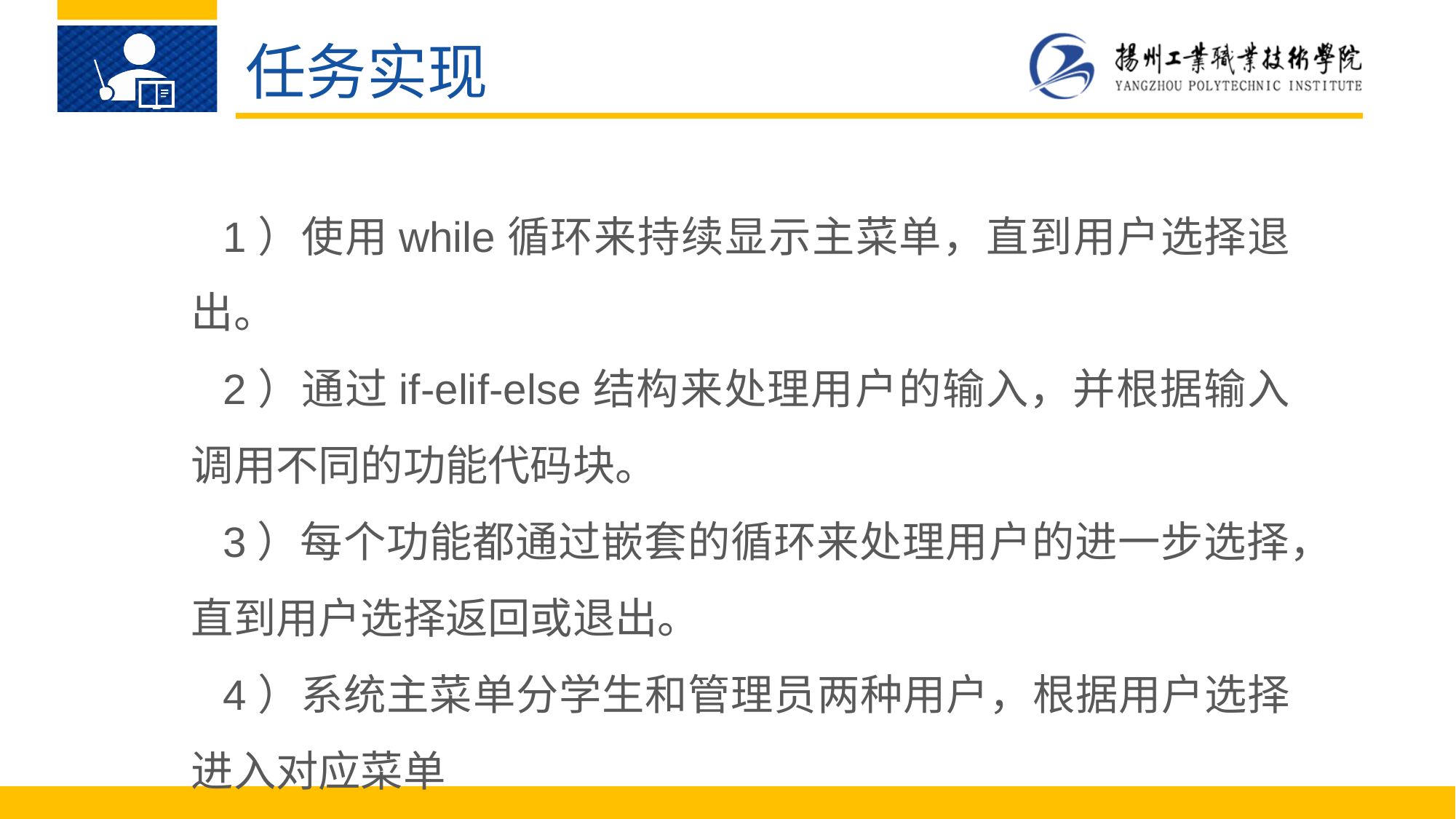

任务实现
1）使用while循环来持续显示主菜单，直到用户选择退出。
2）通过if-elif-else结构来处理用户的输入，并根据输入调用不同的功能代码块。
3）每个功能都通过嵌套的循环来处理用户的进一步选择，直到用户选择返回或退出。
4）系统主菜单分学生和管理员两种用户，根据用户选择进入对应菜单